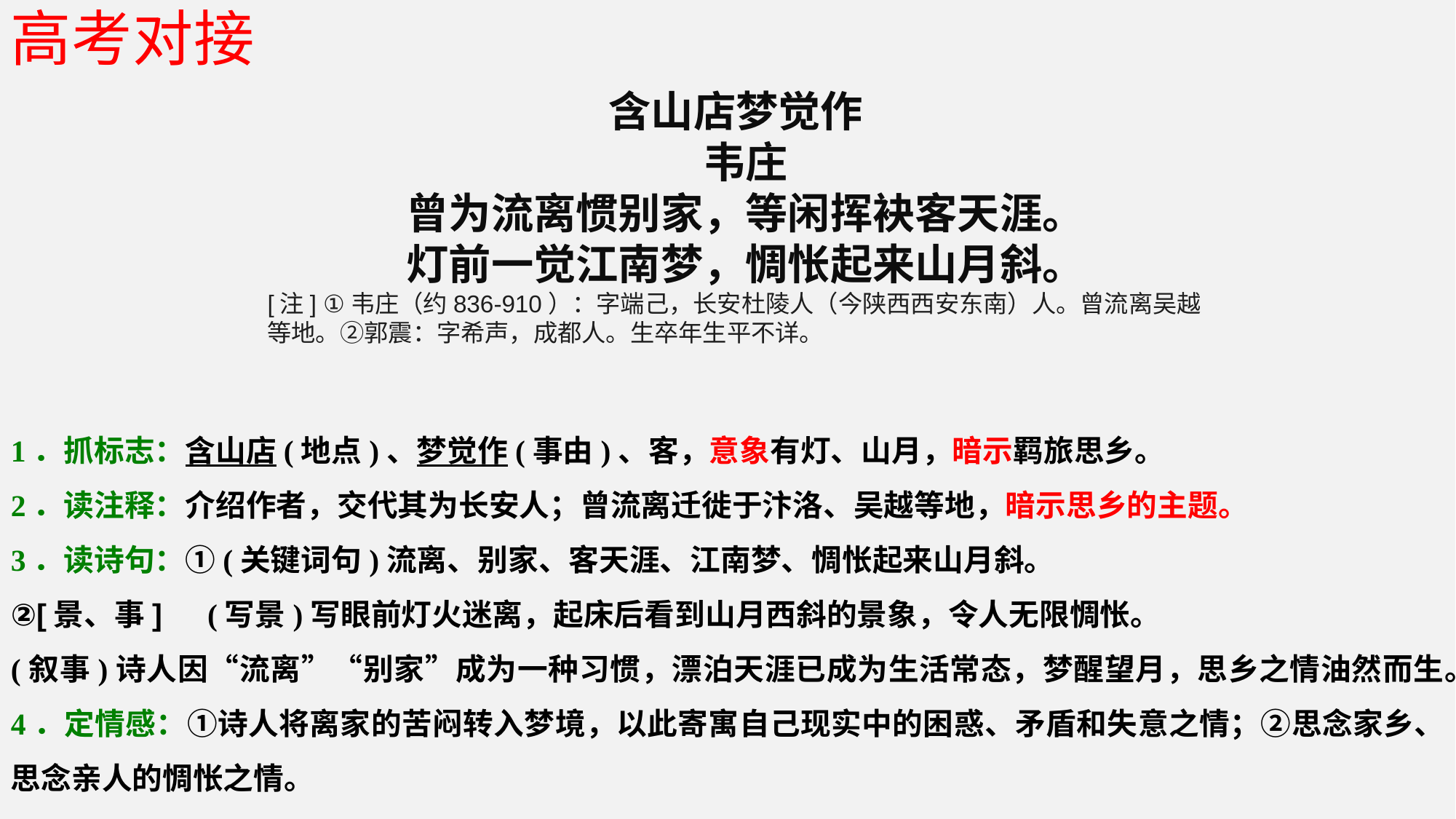

高考对接
含山店梦觉作
韦庄
曾为流离惯别家，等闲挥袂客天涯。
灯前一觉江南梦，惆怅起来山月斜。
[注] ①韦庄（约836-910）：字端己，长安杜陵人（今陕西西安东南）人。曾流离吴越等地。②郭震：字希声，成都人。生卒年生平不详。
1．抓标志：含山店(地点)、梦觉作(事由)、客，意象有灯、山月，暗示羁旅思乡。
2．读注释：介绍作者，交代其为长安人；曾流离迁徙于汴洛、吴越等地，暗示思乡的主题。
3．读诗句：①(关键词句)流离、别家、客天涯、江南梦、惆怅起来山月斜。
②[景、事]　(写景)写眼前灯火迷离，起床后看到山月西斜的景象，令人无限惆怅。
(叙事)诗人因“流离”“别家”成为一种习惯，漂泊天涯已成为生活常态，梦醒望月，思乡之情油然而生。
4．定情感：①诗人将离家的苦闷转入梦境，以此寄寓自己现实中的困惑、矛盾和失意之情；②思念家乡、思念亲人的惆怅之情。